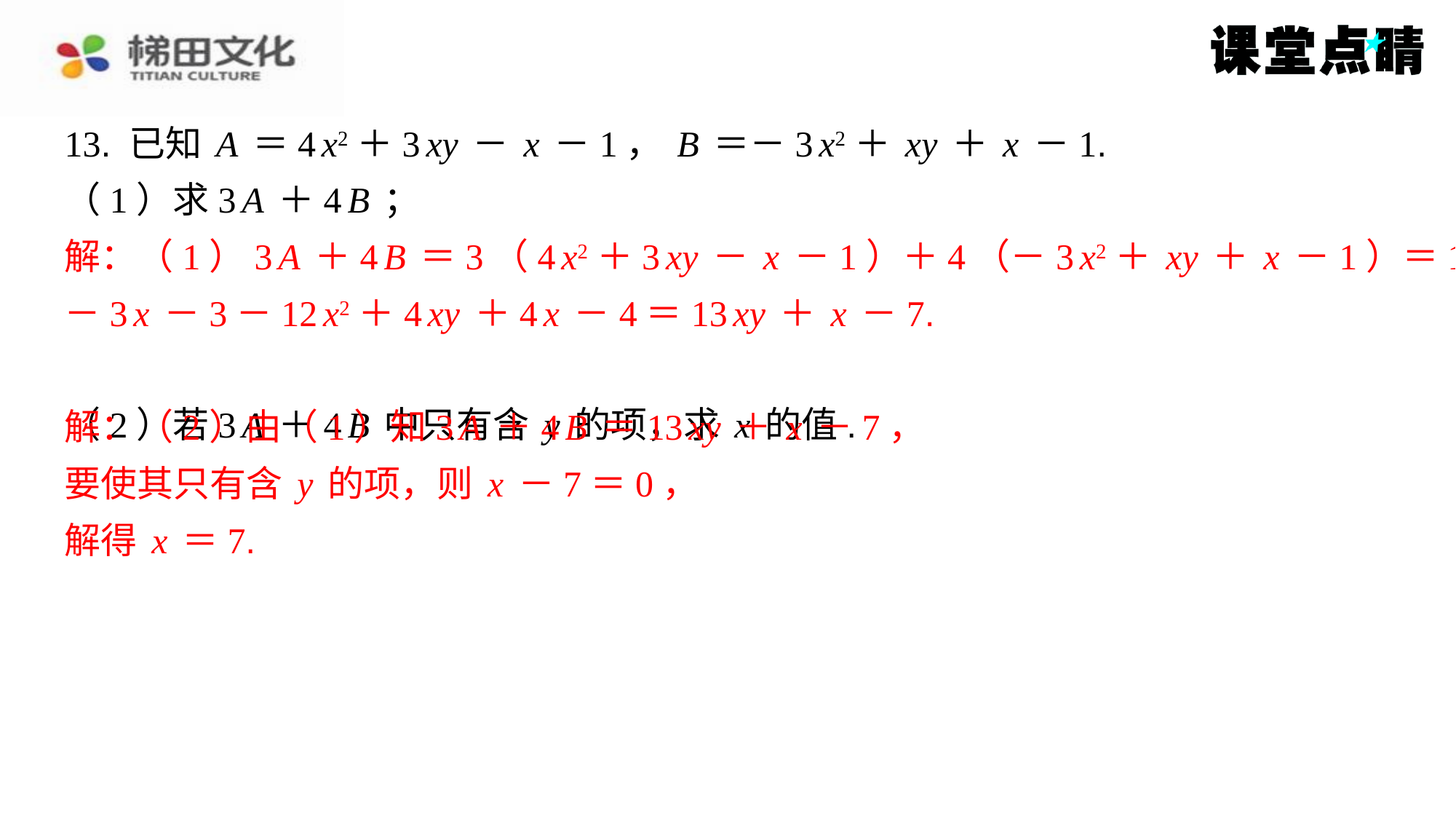

13. 已知A＝4x2＋3xy－x－1，B＝－3x2＋xy＋x－1.
（1）求3A＋4B；
解：（1）3A＋4B＝3（4x2＋3xy－x－1）＋4（－3x2＋xy＋x－1）＝12x2＋9xy
－3x－3－12x2＋4xy＋4x－4＝13xy＋x－7.
（2）若3A＋4B中只有含y的项，求x的值.
解：（2）由（1）知3A＋4B＝13xy＋x－7，
要使其只有含y的项，则x－7＝0，
解得x＝7.
解：（1）3A＋4B＝3（4x2＋3xy－x－1）＋4（－3x2＋xy＋x－1）＝12x2＋9xy
－3x－3－12x2＋4xy＋4x－4＝13xy＋x－7.
解：（2）由（1）知3A＋4B＝13xy＋x－7，
要使其只有含y的项，则x－7＝0，
解得x＝7.